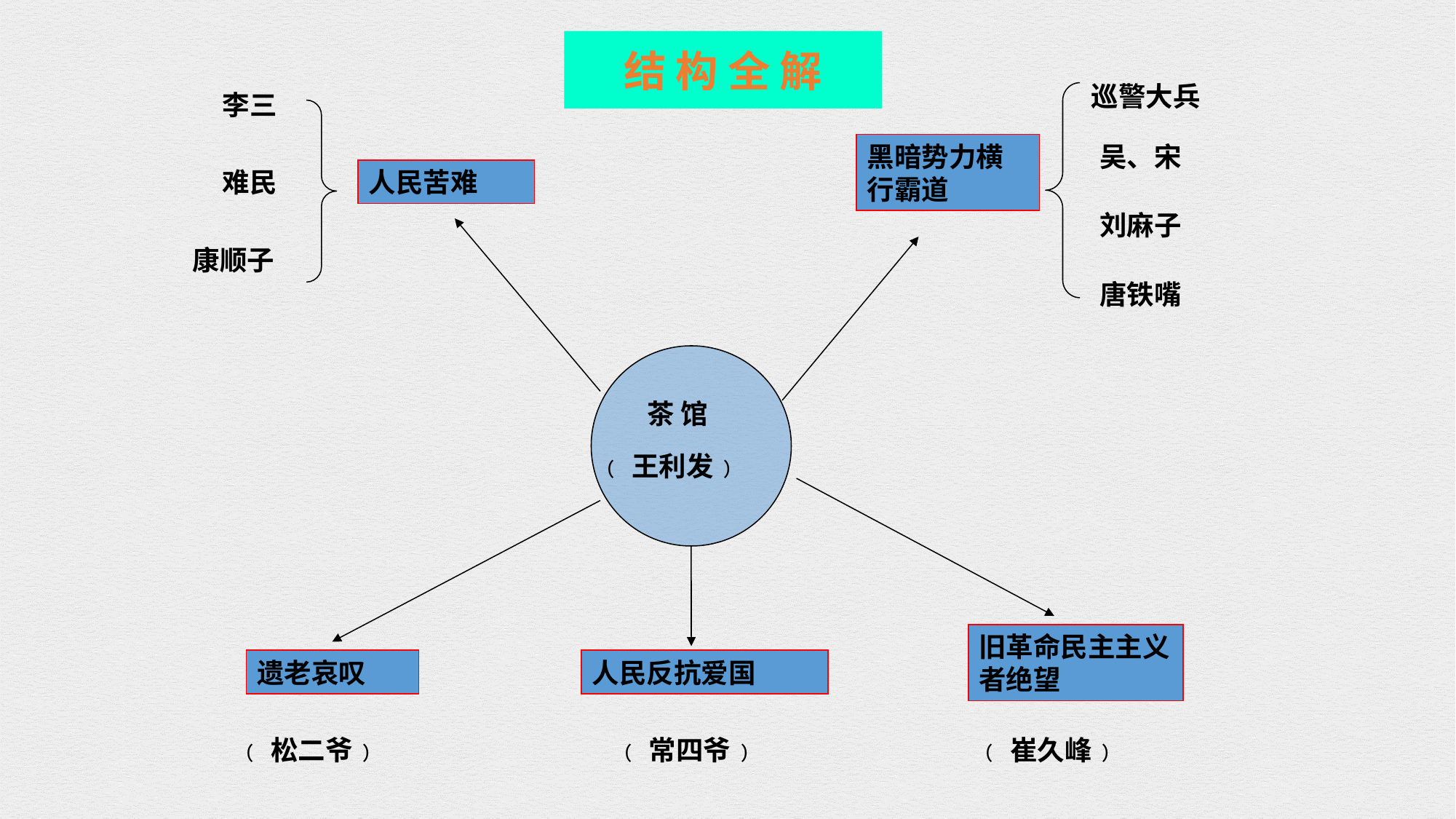

结 构 全 解
巡警大兵
李三

黑暗势力横行霸道
吴、宋
难民
人民苦难
刘麻子

康顺子
唐铁嘴

茶 馆
﹙王利发﹚

旧革命民主主义者绝望
遗老哀叹
人民反抗爱国
﹙松二爷﹚
﹙常四爷﹚
﹙崔久峰﹚